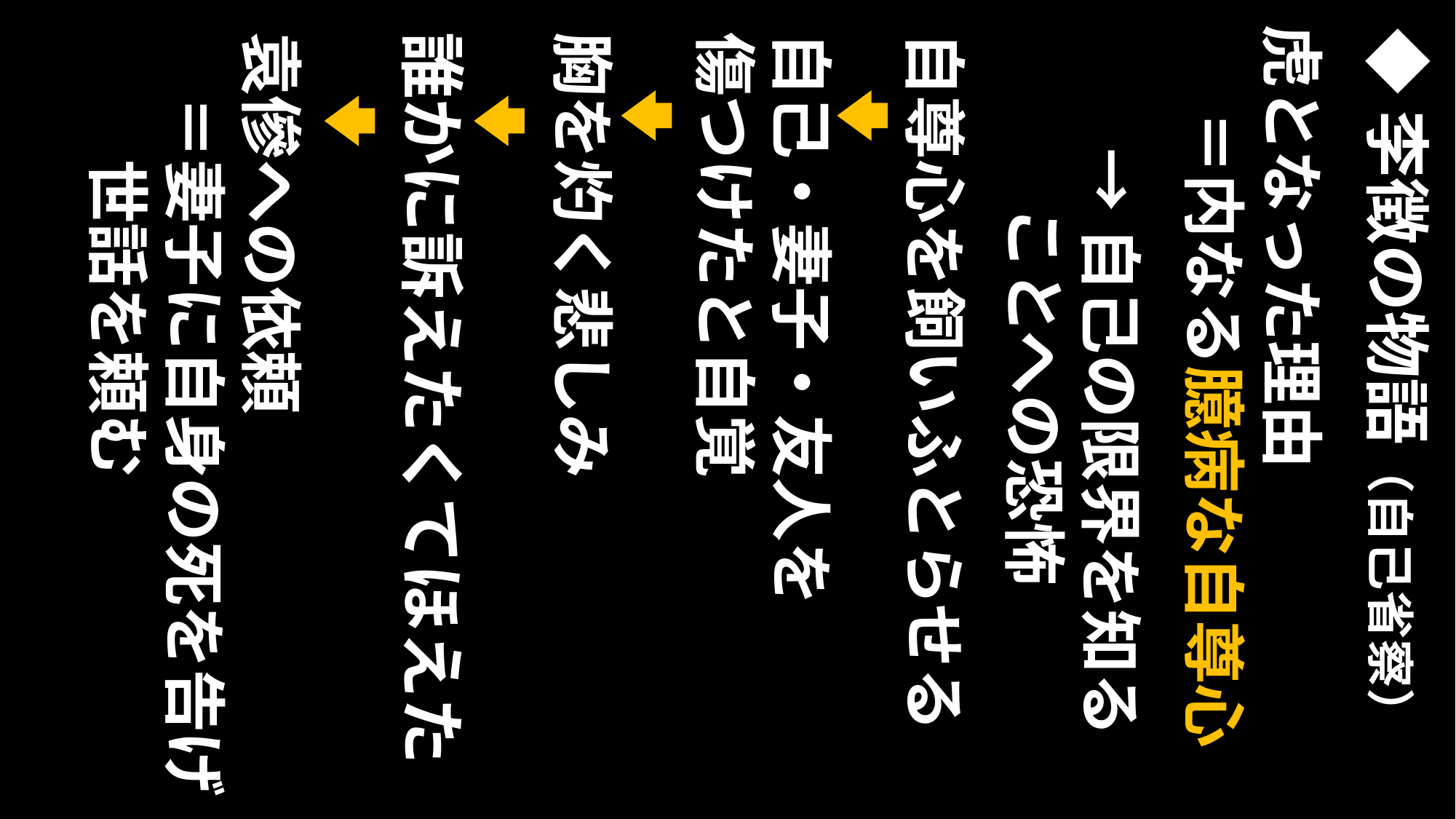

誰かに訴えたくてほえた
自己・妻子・友人を
傷つけたと自覚
袁傪への依頼
　＝妻子に自身の死を告げ
　　世話を頼む
胸を灼く悲しみ
自尊心を飼いふとらせる
虎となった理由
◆李徴の物語（自己省察）
   ＝内なる臆病な自尊心
      →自己の限界を知る
         ことへの恐怖